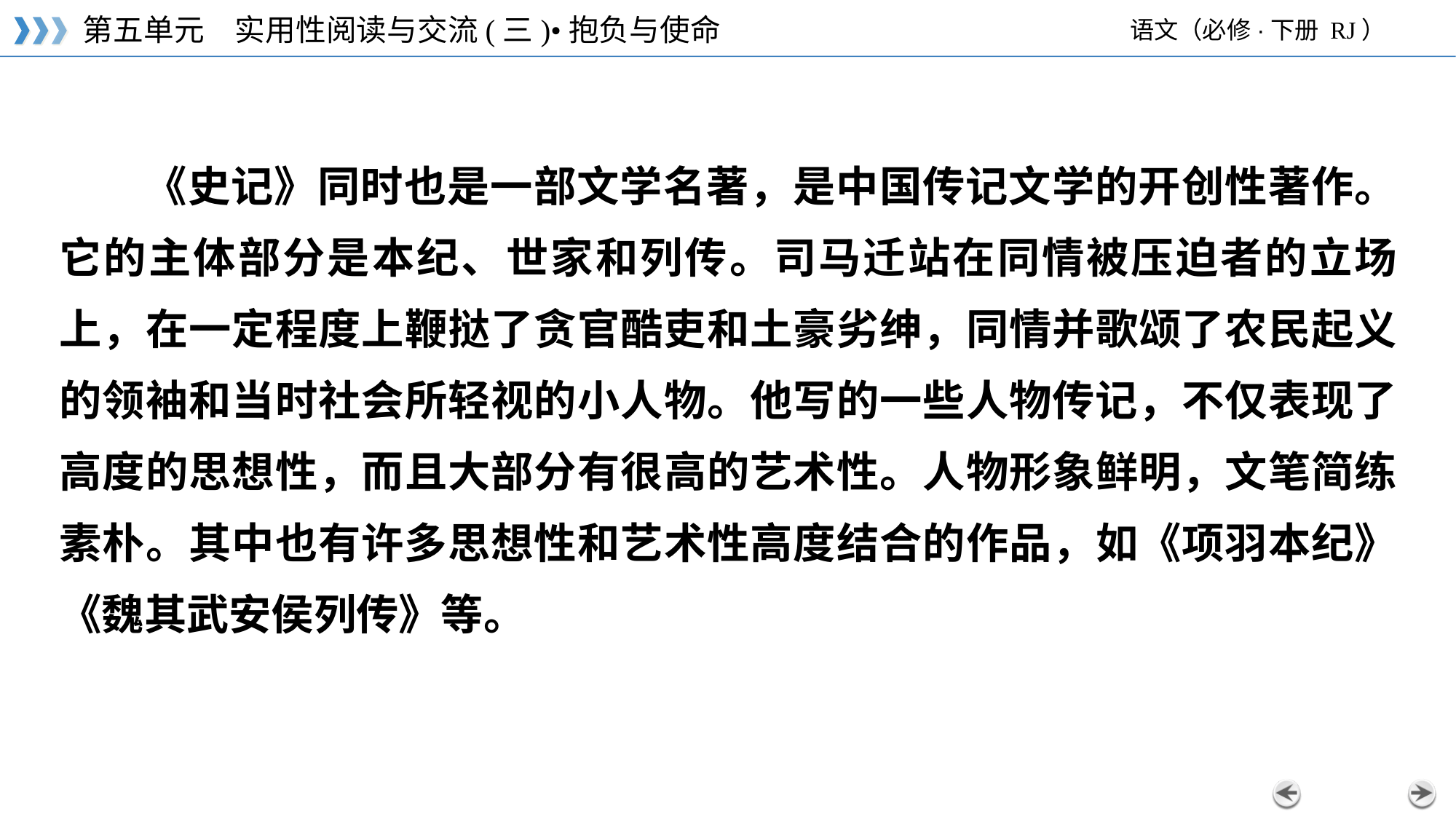

《史记》同时也是一部文学名著，是中国传记文学的开创性著作。它的主体部分是本纪、世家和列传。司马迁站在同情被压迫者的立场上，在一定程度上鞭挞了贪官酷吏和土豪劣绅，同情并歌颂了农民起义的领袖和当时社会所轻视的小人物。他写的一些人物传记，不仅表现了高度的思想性，而且大部分有很高的艺术性。人物形象鲜明，文笔简练素朴。其中也有许多思想性和艺术性高度结合的作品，如《项羽本纪》《魏其武安侯列传》等。